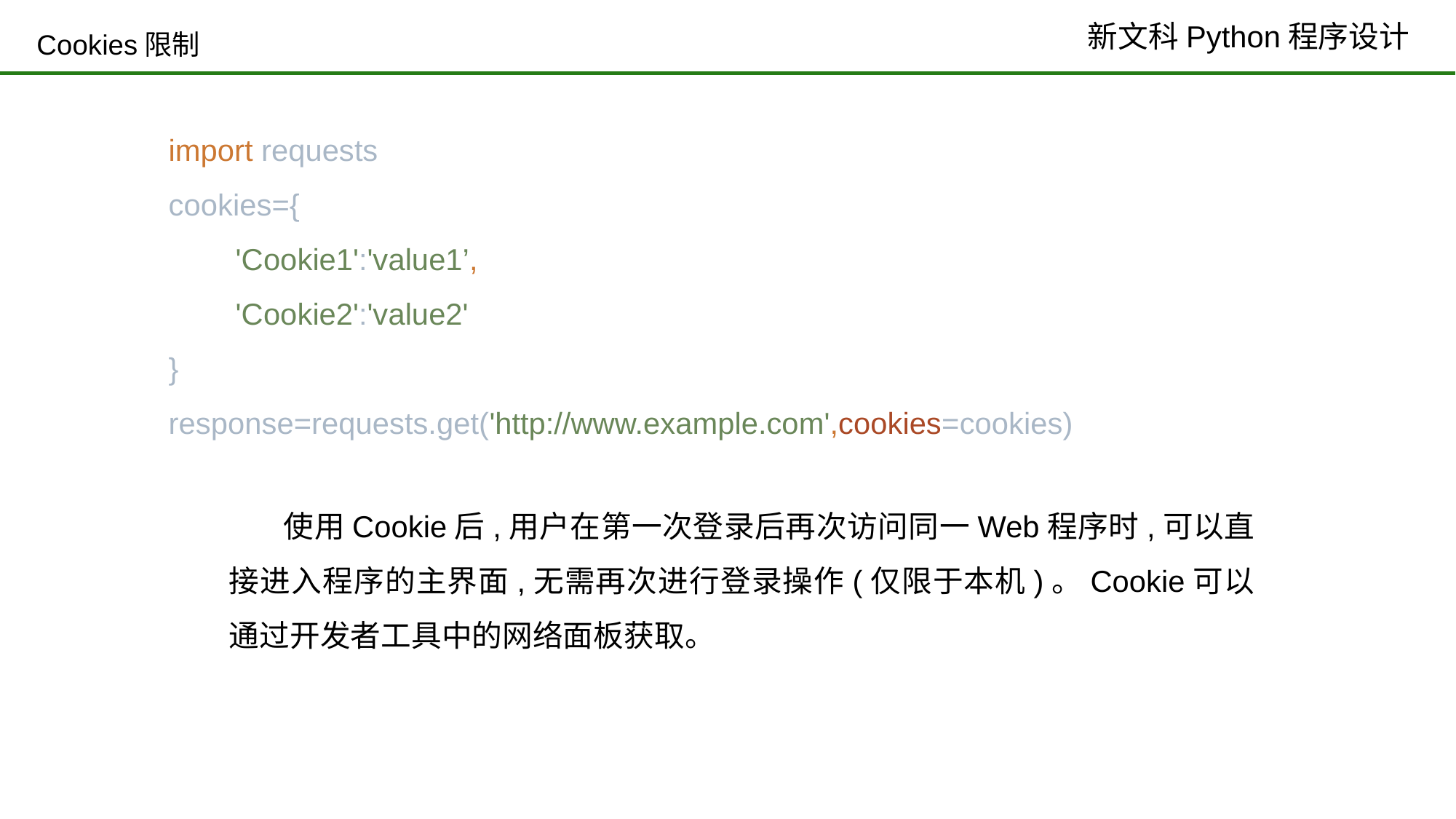

# Cookies限制
import requests
cookies={
        'Cookie1':'value1’,
        'Cookie2':'value2'
}
response=requests.get('http://www.example.com',cookies=cookies)
使用Cookie后,用户在第一次登录后再次访问同一Web程序时,可以直接进入程序的主界面,无需再次进行登录操作(仅限于本机)。Cookie可以通过开发者工具中的网络面板获取。